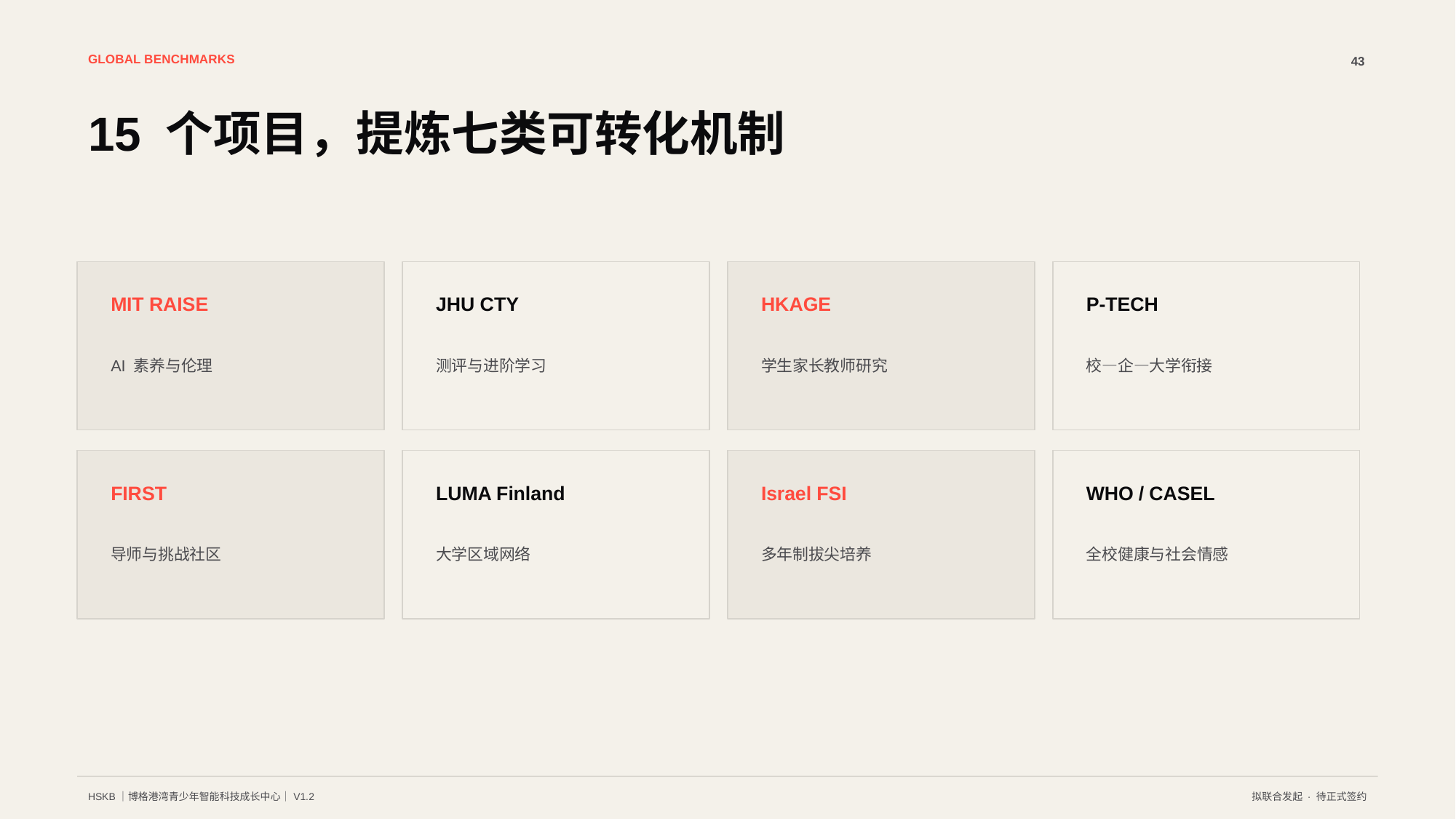

GLOBAL BENCHMARKS
43
15 个项目，提炼七类可转化机制

MIT RAISE
JHU CTY
HKAGE
P-TECH
AI 素养与伦理
测评与进阶学习
学生家长教师研究
校—企—大学衔接

FIRST
LUMA Finland
Israel FSI
WHO / CASEL
导师与挑战社区
大学区域网络
多年制拔尖培养
全校健康与社会情感

HSKB｜博格港湾青少年智能科技成长中心｜V1.2
拟联合发起 · 待正式签约